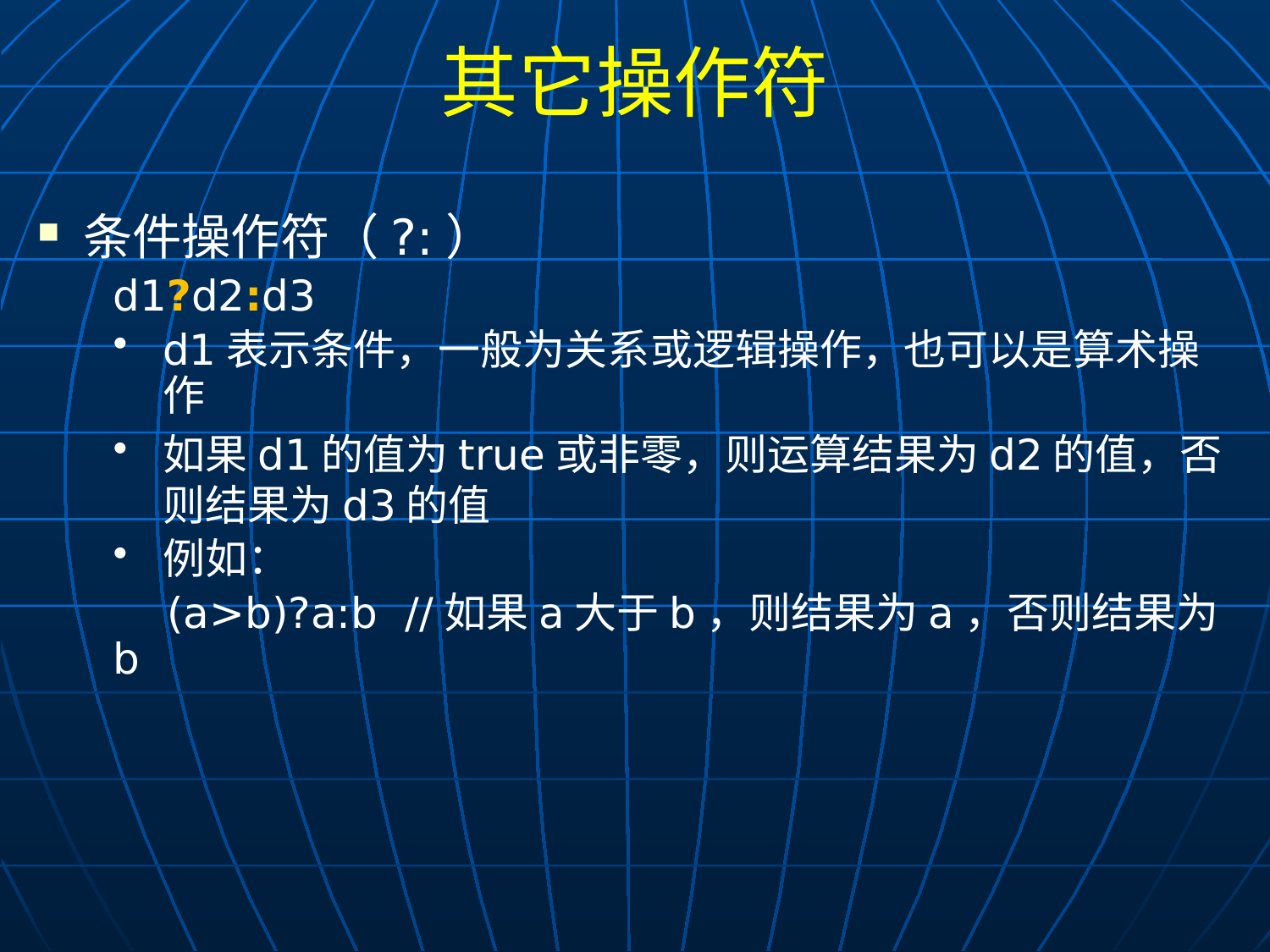

# 其它操作符
 条件操作符（?:）
d1?d2:d3
d1表示条件，一般为关系或逻辑操作，也可以是算术操作
如果d1的值为true或非零，则运算结果为d2的值，否则结果为d3的值
例如：
    (a>b)?a:b  //如果a大于b，则结果为a，否则结果为b